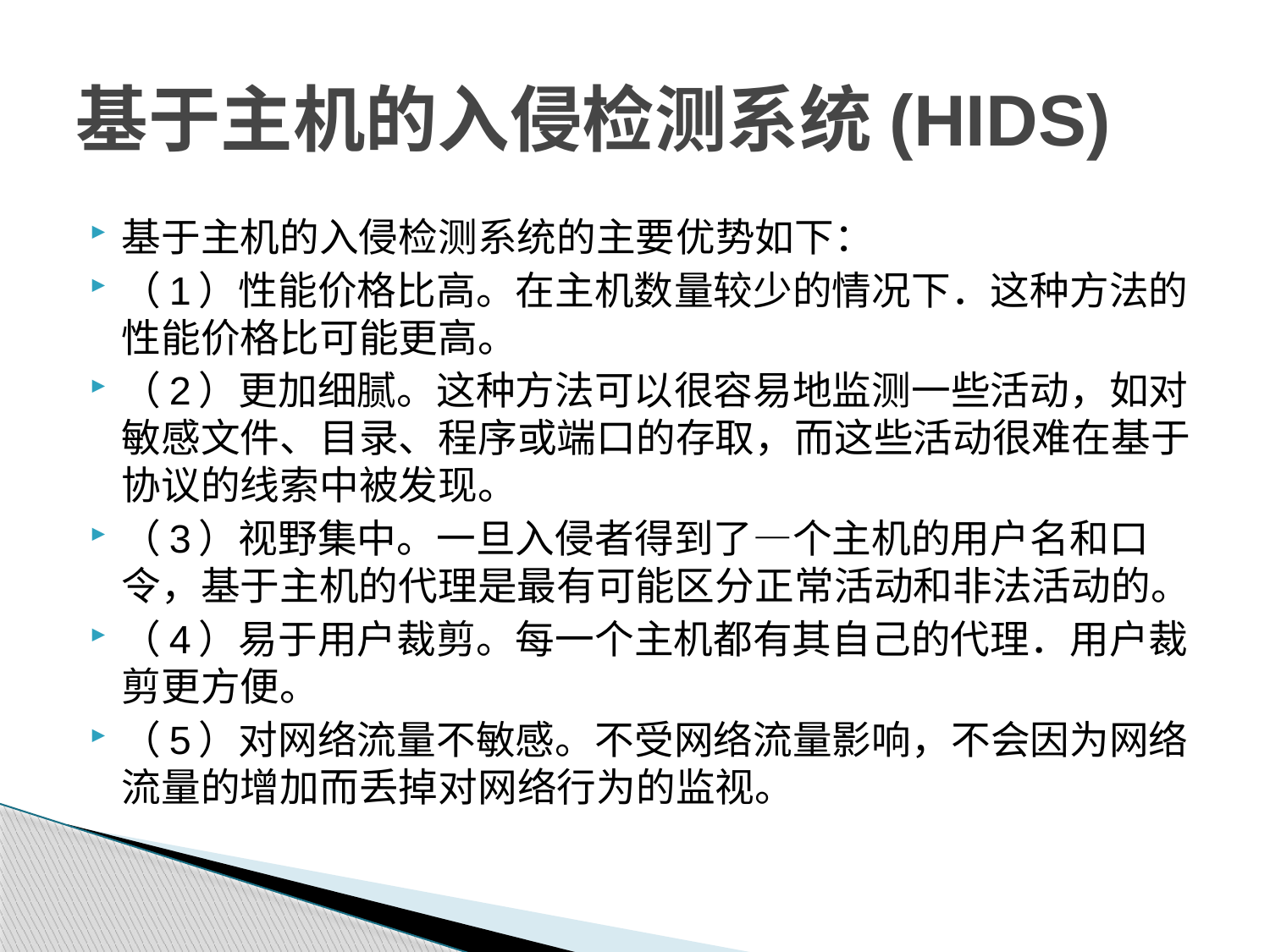

# 基于主机的入侵检测系统(HIDS)
基于主机的入侵检测系统的主要优势如下：
（1）性能价格比高。在主机数量较少的情况下．这种方法的性能价格比可能更高。
（2）更加细腻。这种方法可以很容易地监测一些活动，如对敏感文件、目录、程序或端口的存取，而这些活动很难在基于协议的线索中被发现。
（3）视野集中。一旦入侵者得到了—个主机的用户名和口令，基于主机的代理是最有可能区分正常活动和非法活动的。
（4）易于用户裁剪。每一个主机都有其自己的代理．用户裁剪更方便。
（5）对网络流量不敏感。不受网络流量影响，不会因为网络流量的增加而丢掉对网络行为的监视。